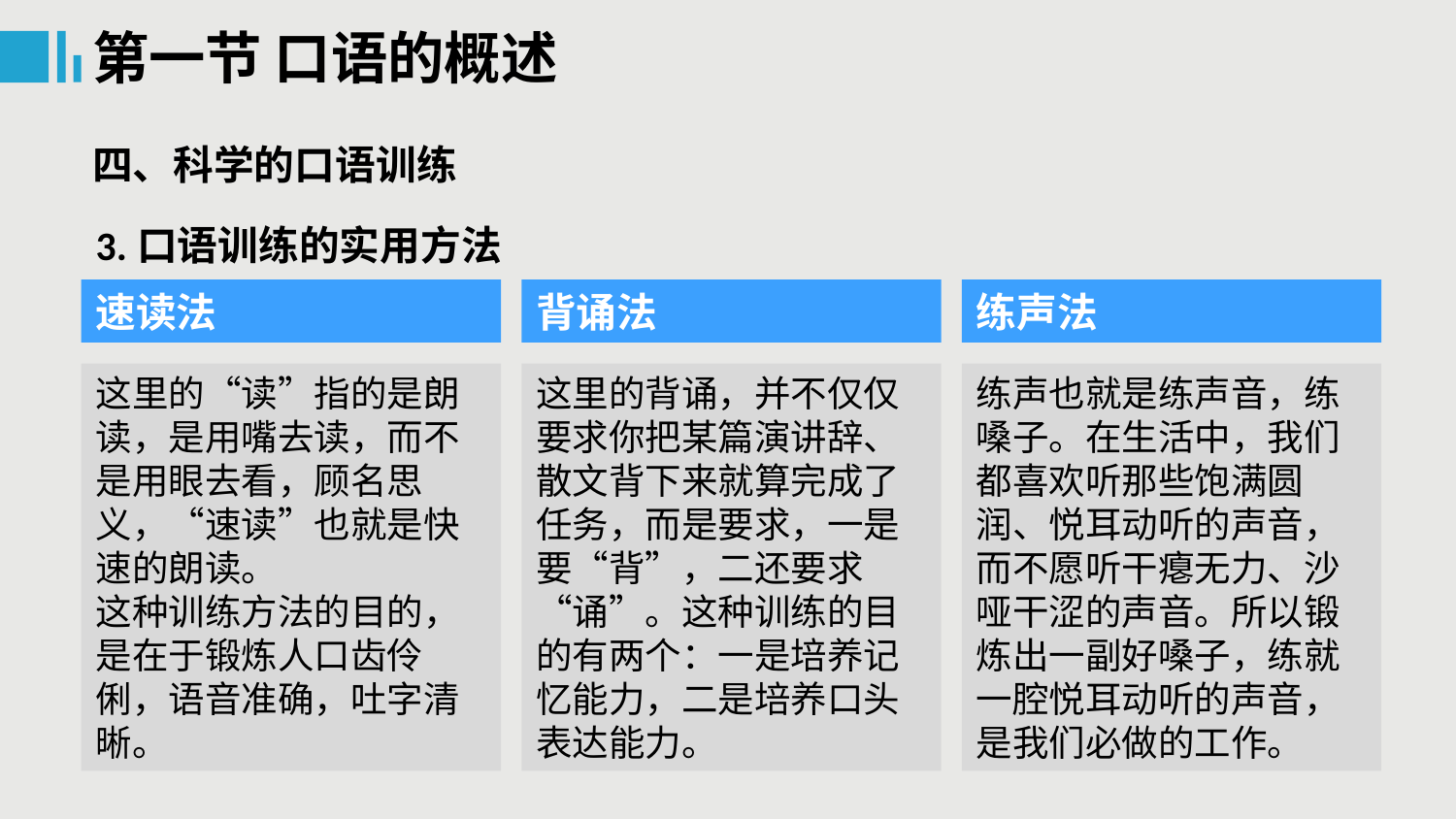

第一节 口语的概述

四、科学的口语训练
3.口语训练的实用方法
速读法
背诵法
练声法
这里的“读”指的是朗读，是用嘴去读，而不是用眼去看，顾名思义，“速读”也就是快速的朗读。
这种训练方法的目的，是在于锻炼人口齿伶俐，语音准确，吐字清晰。
这里的背诵，并不仅仅要求你把某篇演讲辞、散文背下来就算完成了任务，而是要求，一是要“背”，二还要求“诵”。这种训练的目的有两个：一是培养记忆能力，二是培养口头表达能力。
练声也就是练声音，练嗓子。在生活中，我们都喜欢听那些饱满圆润、悦耳动听的声音，而不愿听干瘪无力、沙哑干涩的声音。所以锻炼出一副好嗓子，练就一腔悦耳动听的声音，是我们必做的工作。